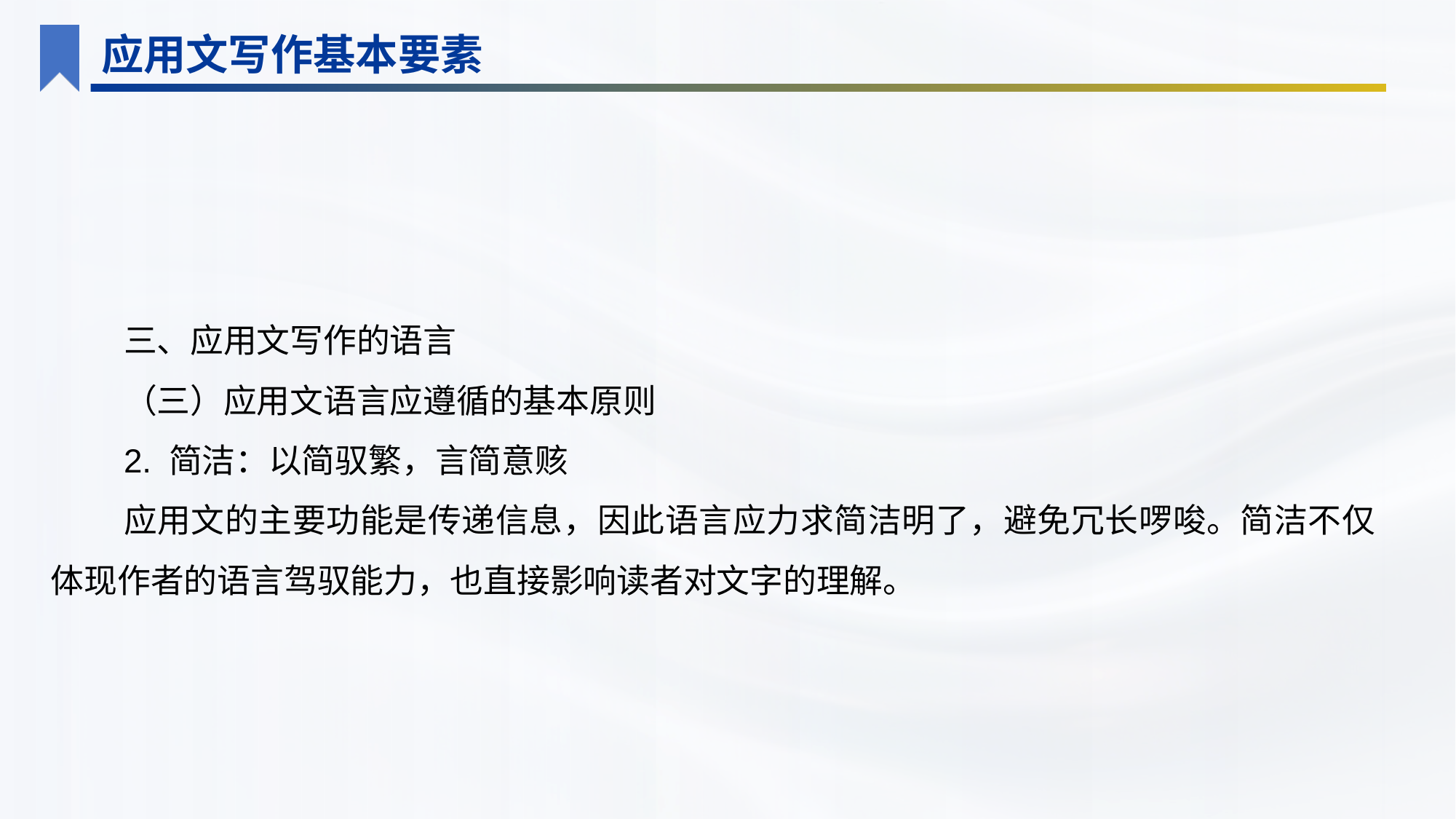

应用文写作基本要素
三、应用文写作的语言
（三）应用文语言应遵循的基本原则
2. 简洁：以简驭繁，言简意赅
应用文的主要功能是传递信息，因此语言应力求简洁明了，避免冗长啰唆。简洁不仅体现作者的语言驾驭能力，也直接影响读者对文字的理解。